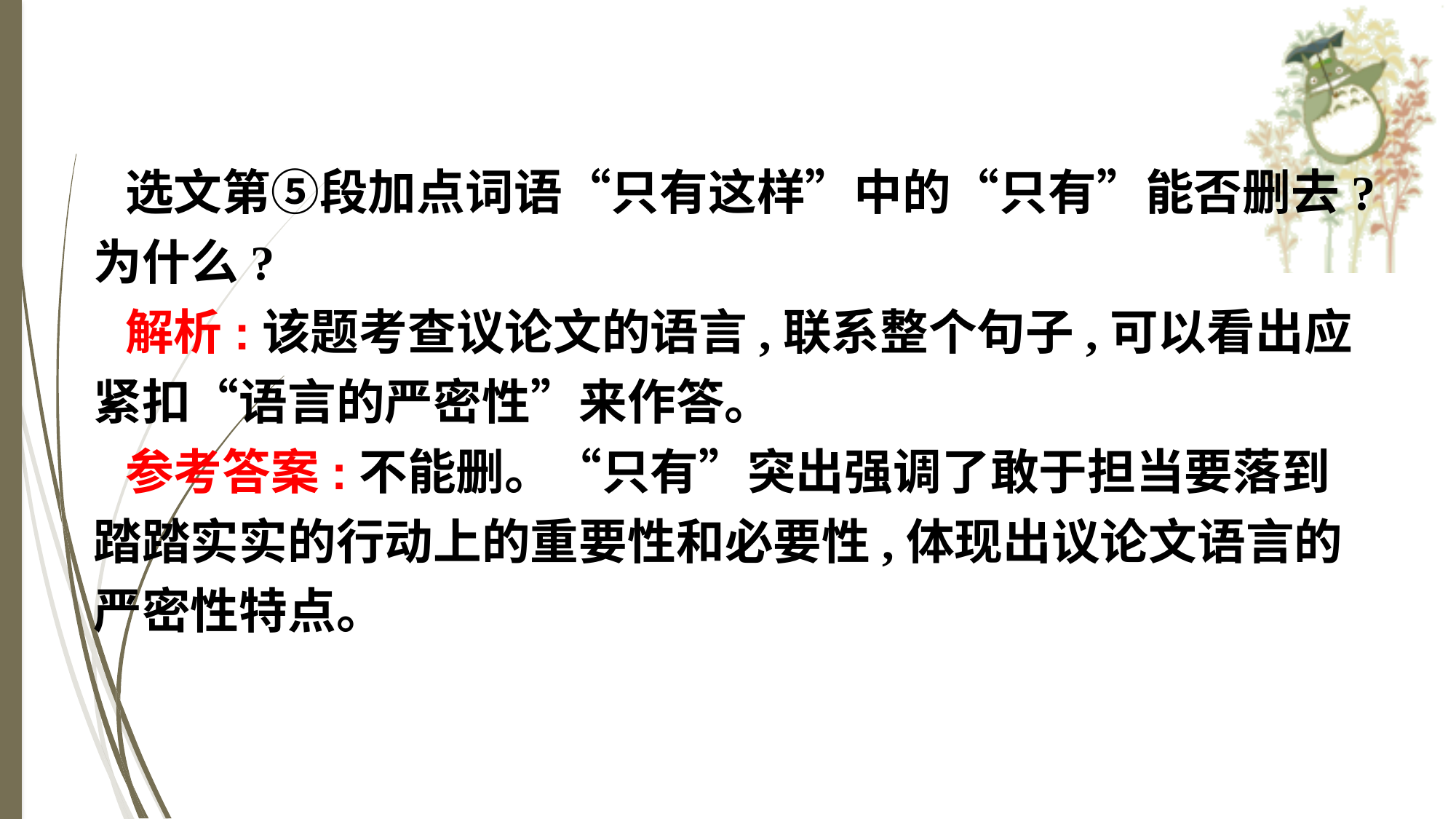

选文第⑤段加点词语“只有这样”中的“只有”能否删去?为什么?
解析:该题考查议论文的语言,联系整个句子,可以看出应紧扣“语言的严密性”来作答。
参考答案:不能删。“只有”突出强调了敢于担当要落到踏踏实实的行动上的重要性和必要性,体现出议论文语言的严密性特点。